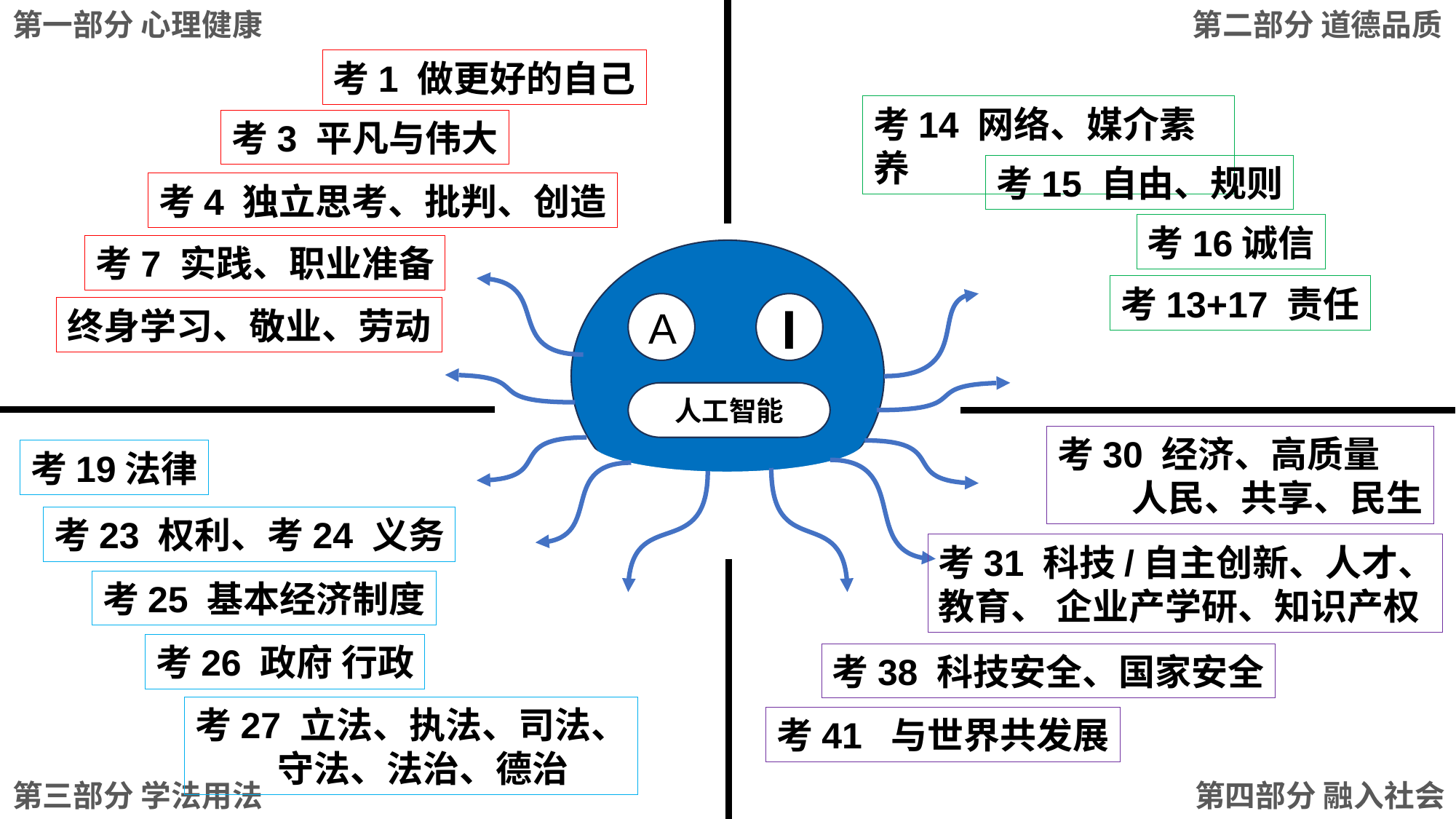

第一部分 心理健康
第二部分 道德品质
考1 做更好的自己
考14 网络、媒介素养
考3 平凡与伟大
考15 自由、规则
考4 独立思考、批判、创造
考16诚信
考7 实践、职业准备

考13+17 责任
A
I
终身学习、敬业、劳动
人工智能

考30 经济、高质量
        人民、共享、民生
考19法律
考23 权利、考24 义务
考31 科技/自主创新、人才、教育、 企业产学研、知识产权
考25 基本经济制度
考26 政府 行政
考38 科技安全、国家安全
考27 立法、执法、司法、
         守法、法治、德治
考41  与世界共发展
第四部分 融入社会
第三部分 学法用法